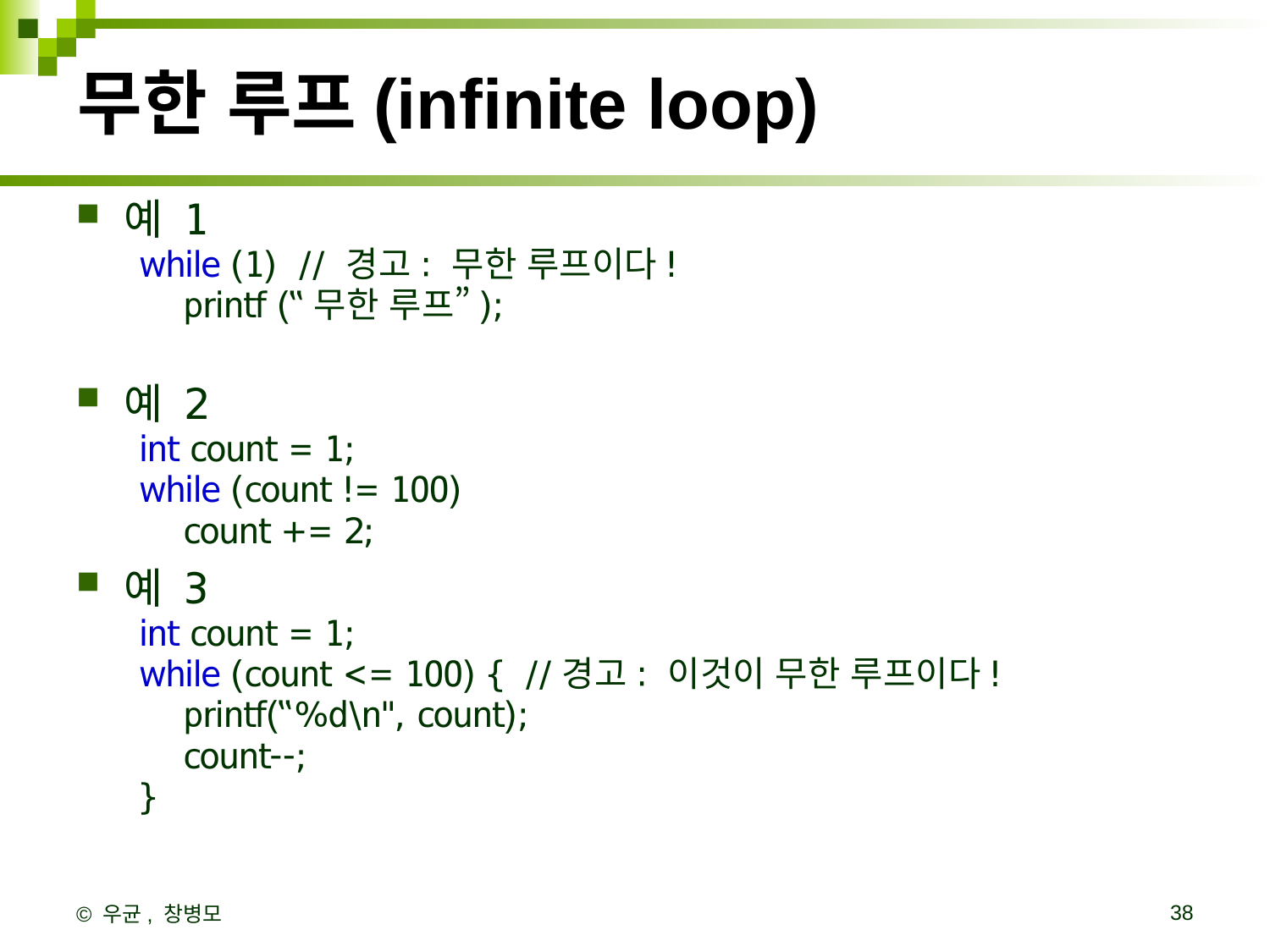

# 무한 루프(infinite loop)
예 1
while (1)  // 경고: 무한 루프이다!
    printf (“무한 루프”);

예 2
int count = 1;
while (count != 100)
    count += 2;
예 3
int count = 1;
while (count <= 100) {  //경고: 이것이 무한 루프이다!
    printf(“%d\n", count);
    count--;
}

© 우균, 창병모
38